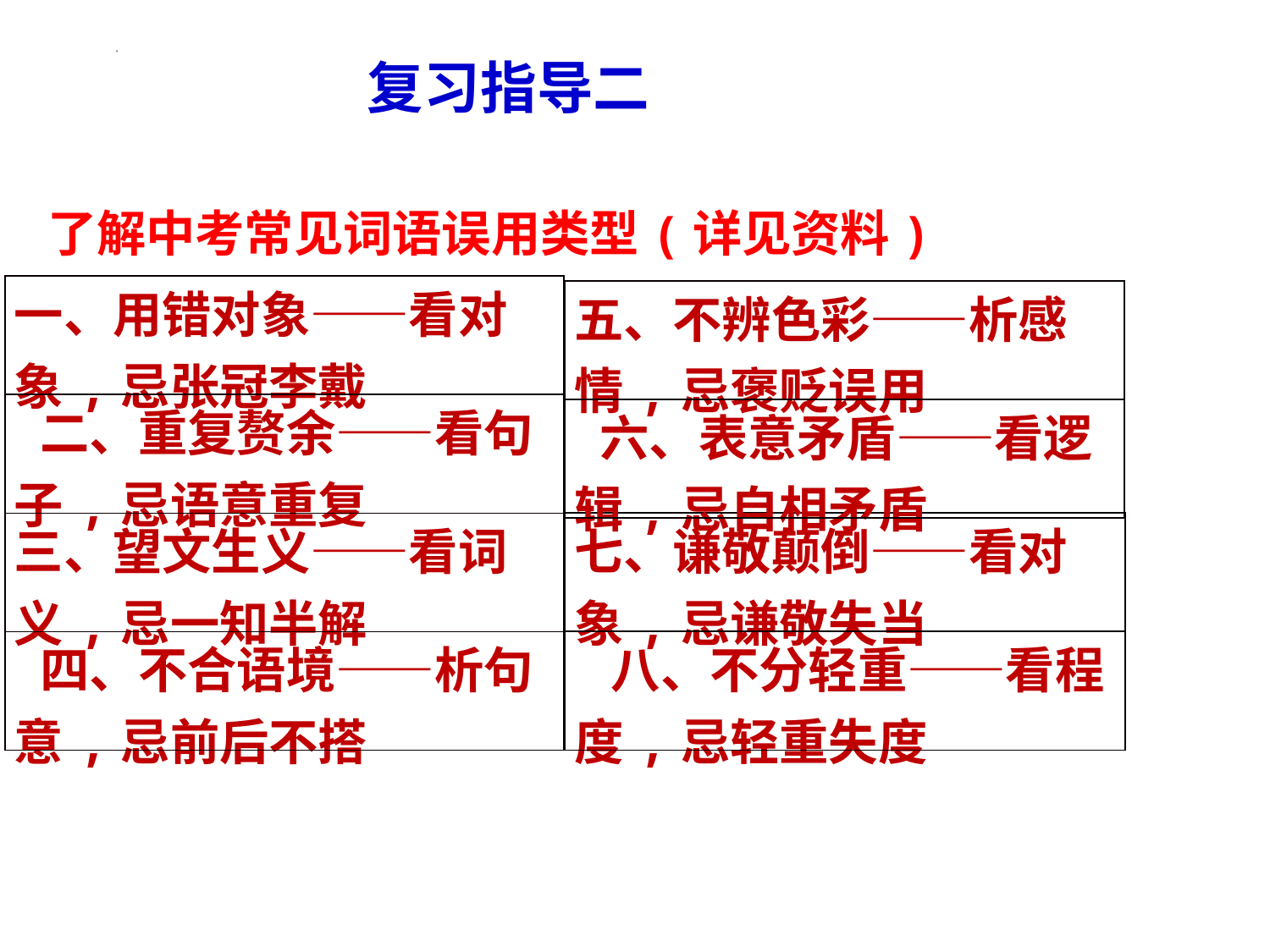

复习指导二
了解中考常见词语误用类型(详见资料)
| 一、用错对象——看对象,忌张冠李戴 |
| --- |
| 二、重复赘余——看句子,忌语意重复 |
| 三、望文生义——看词义,忌一知半解 |
| 四、不合语境——析句意,忌前后不搭 |
| 五、不辨色彩——析感情,忌褒贬误用 |
| --- |
| 六、表意矛盾——看逻辑,忌自相矛盾 |
| 七、谦敬颠倒——看对象,忌谦敬失当 |
| --- |
| 八、不分轻重——看程度,忌轻重失度 |